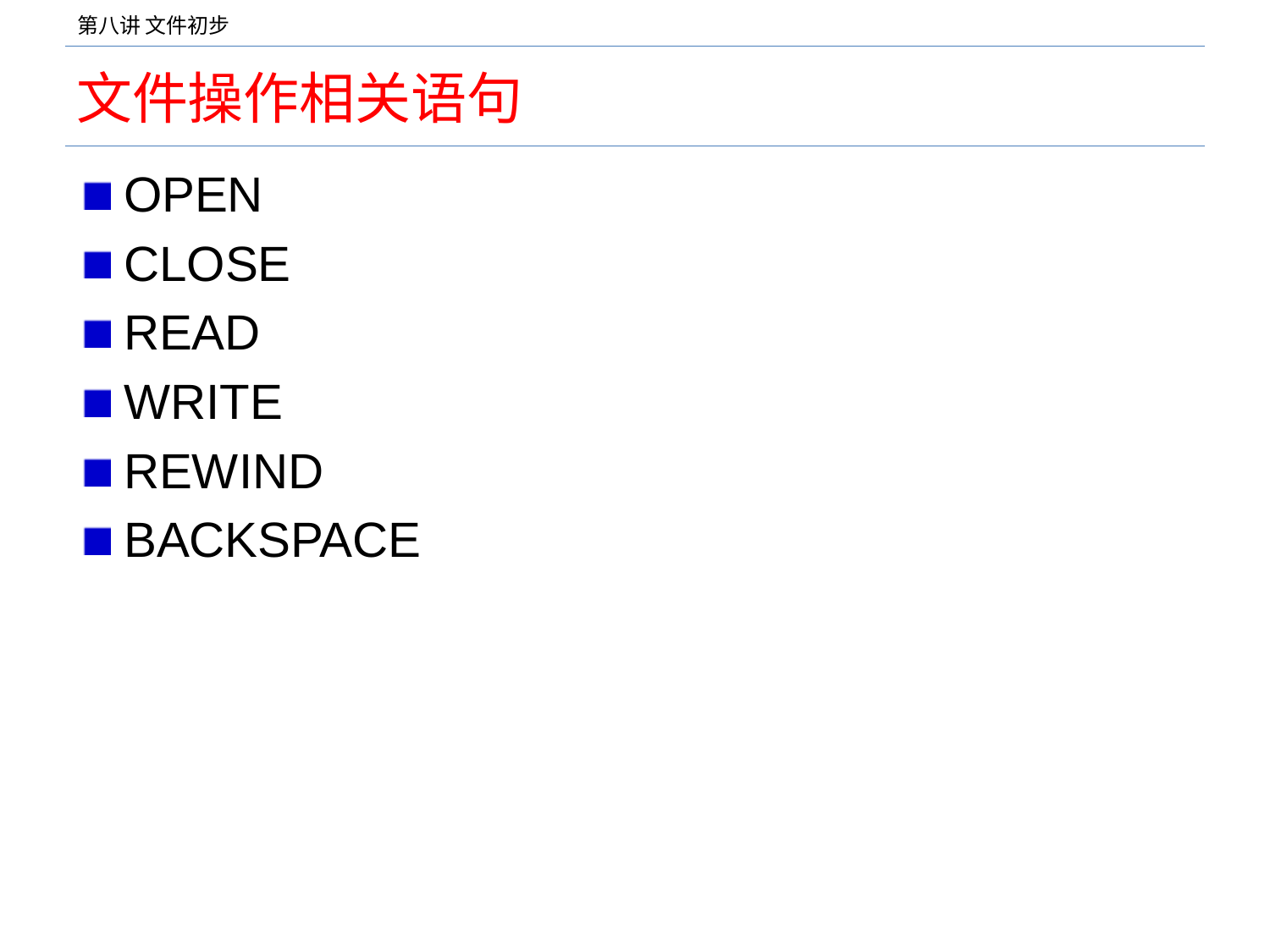

# 文件操作相关语句
OPEN
CLOSE
READ
WRITE
REWIND
BACKSPACE